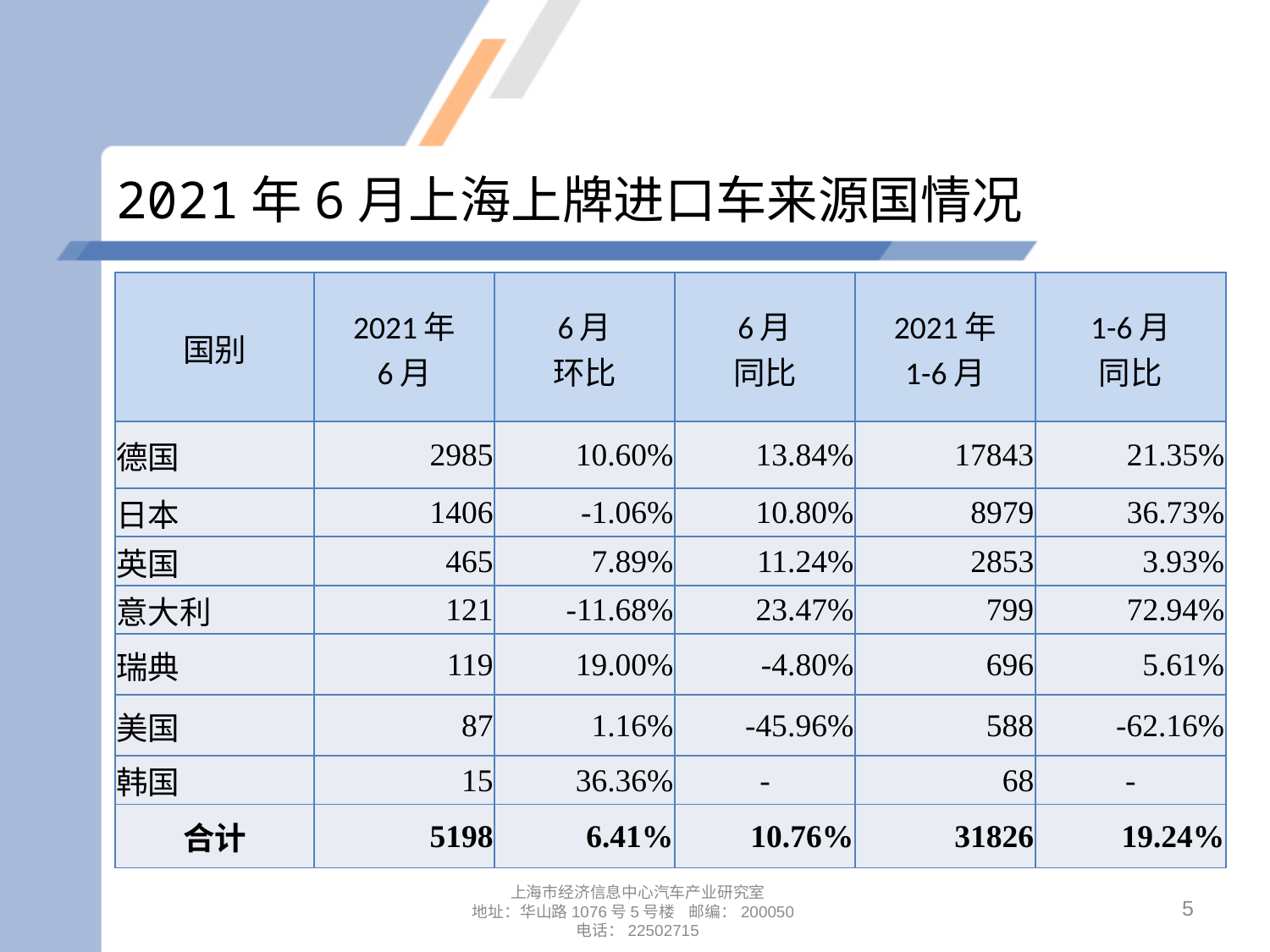

# 2021年6月上海上牌进口车来源国情况
| 国别 | 2021年 6月 | 6月 环比 | 6月 同比 | 2021年 1-6月 | 1-6月 同比 |
| --- | --- | --- | --- | --- | --- |
| 德国 | 2985 | 10.60% | 13.84% | 17843 | 21.35% |
| 日本 | 1406 | -1.06% | 10.80% | 8979 | 36.73% |
| 英国 | 465 | 7.89% | 11.24% | 2853 | 3.93% |
| 意大利 | 121 | -11.68% | 23.47% | 799 | 72.94% |
| 瑞典 | 119 | 19.00% | -4.80% | 696 | 5.61% |
| 美国 | 87 | 1.16% | -45.96% | 588 | -62.16% |
| 韩国 | 15 | 36.36% | - | 68 | - |
| 合计 | 5198 | 6.41% | 10.76% | 31826 | 19.24% |

5
上海市经济信息中心汽车产业研究室
地址：华山路1076号5号楼    邮编：200050
电话：22502715